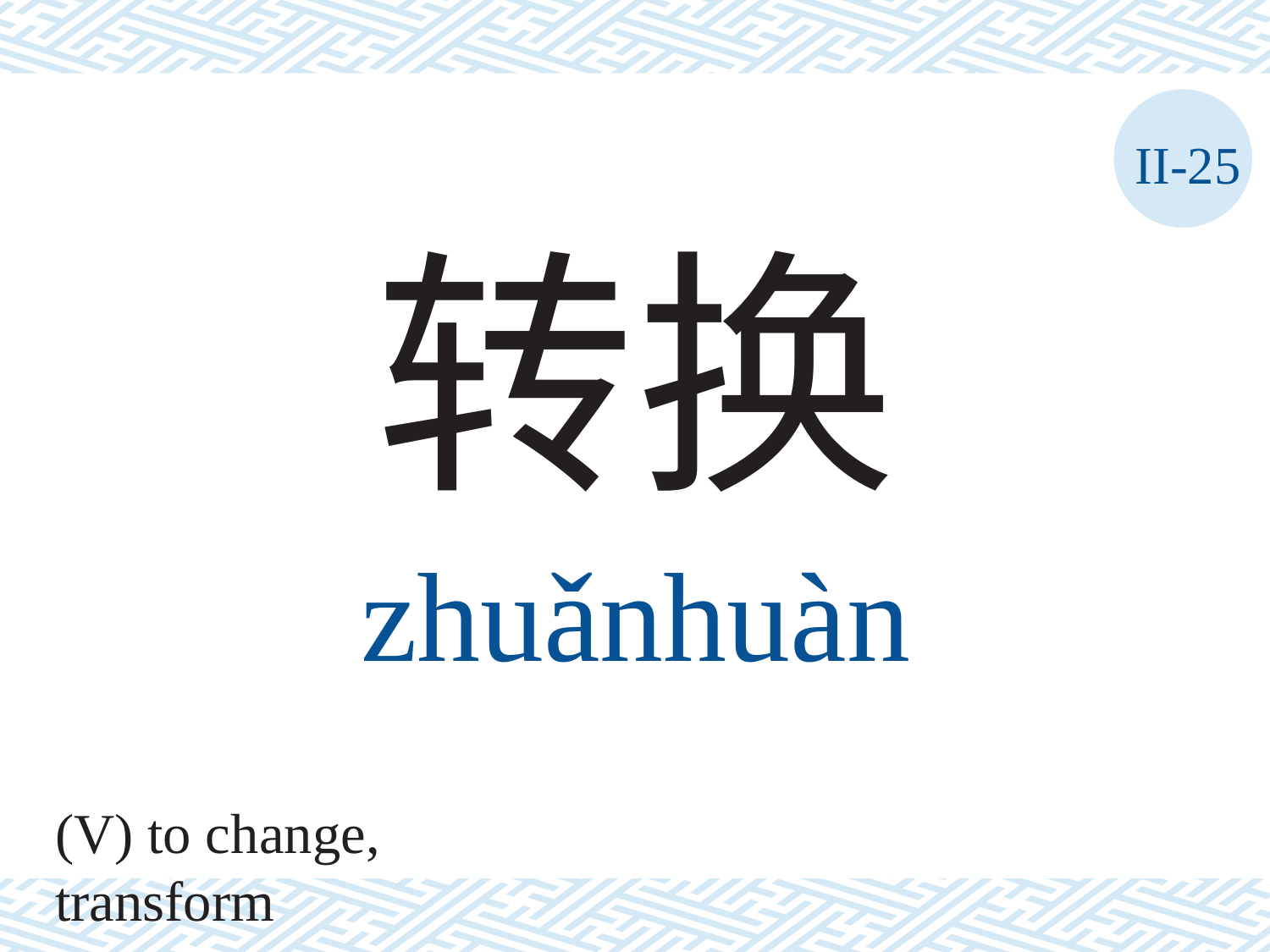

II-25
转换
zhuǎnhuàn
(V) to change, transform